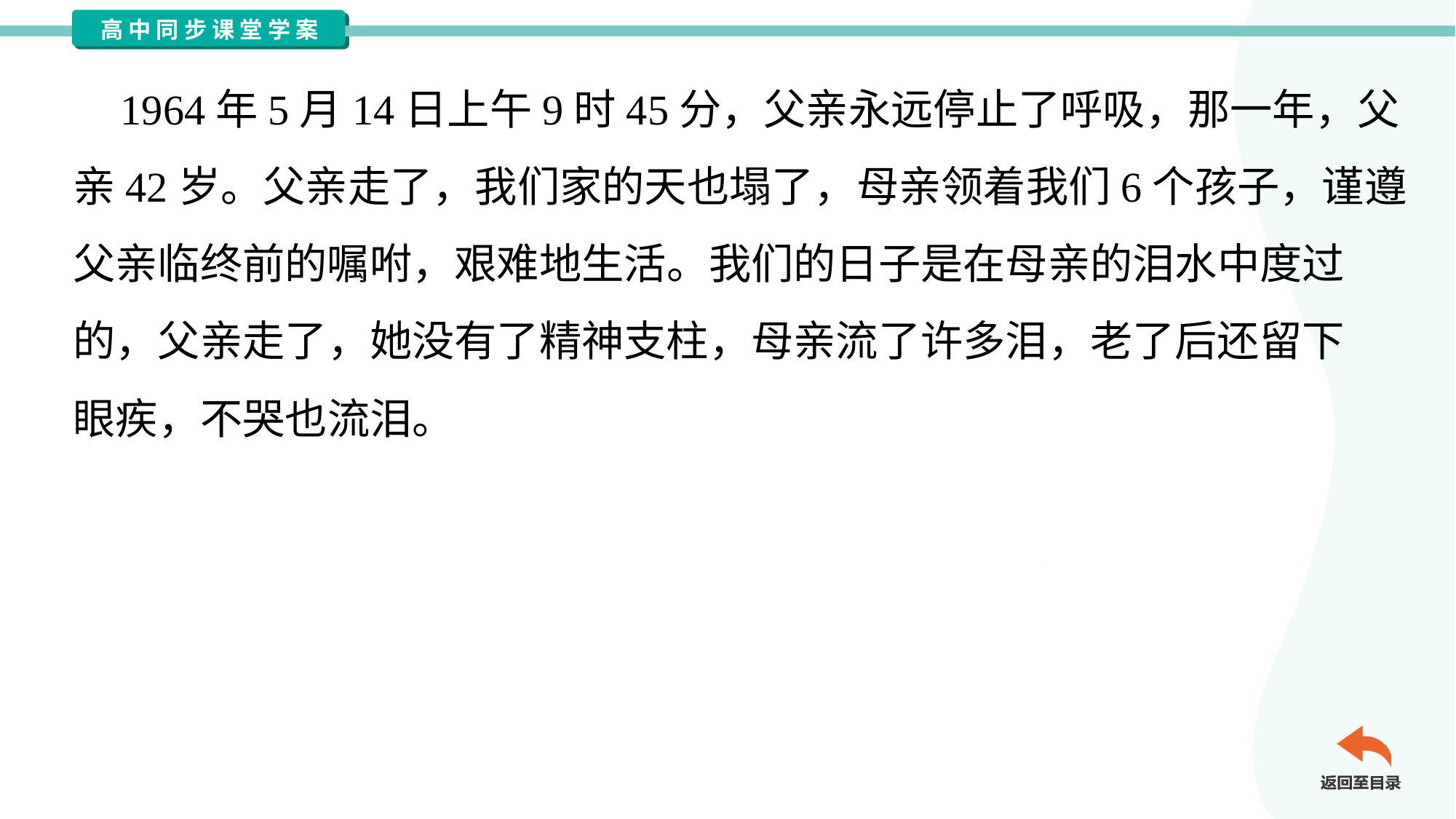

1964年5月14日上午9时45分，父亲永远停止了呼吸，那一年，父
亲42岁。父亲走了，我们家的天也塌了，母亲领着我们6个孩子，谨遵
父亲临终前的嘱咐，艰难地生活。我们的日子是在母亲的泪水中度过
的，父亲走了，她没有了精神支柱，母亲流了许多泪，老了后还留下
眼疾，不哭也流泪。